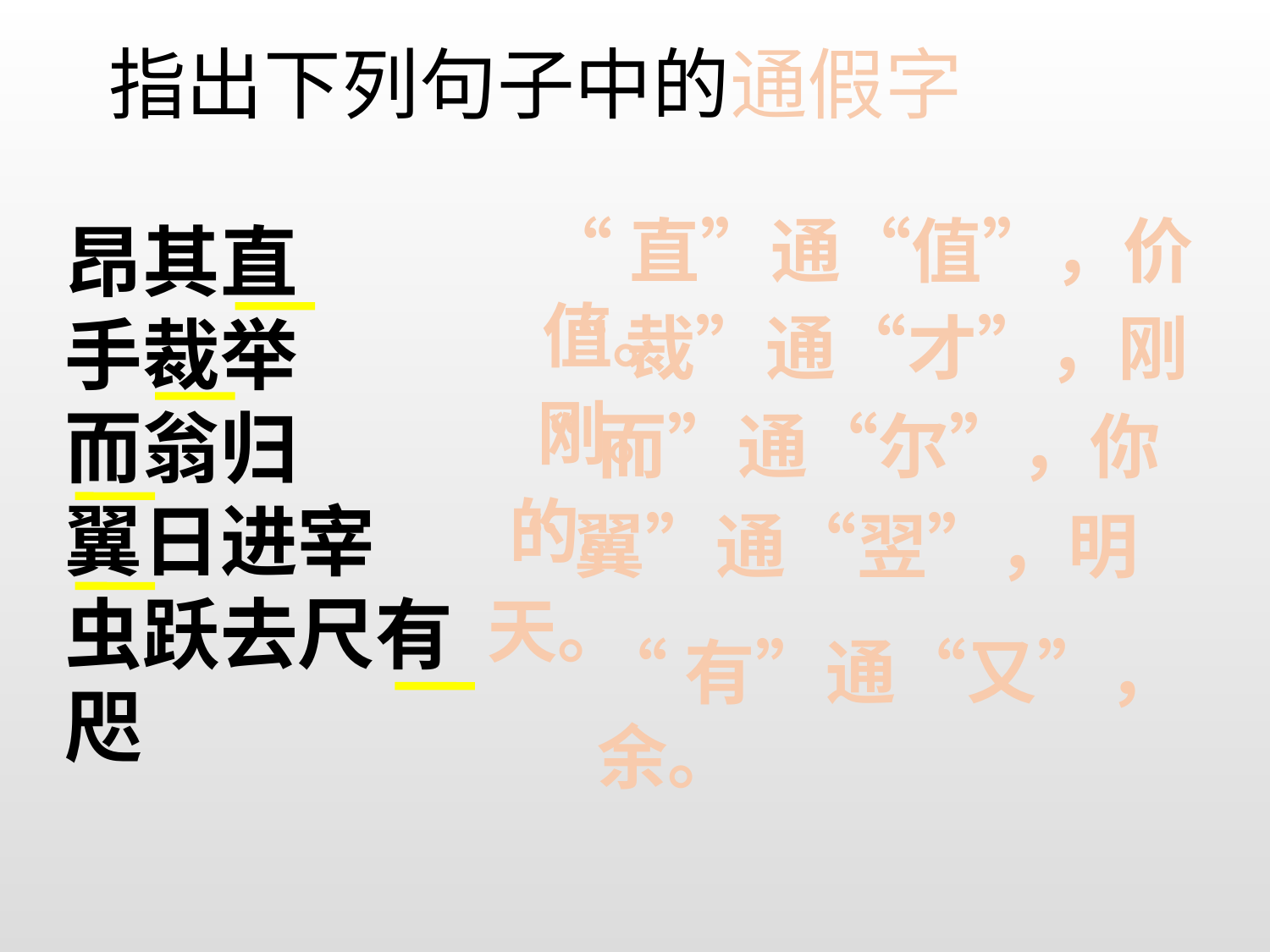

指出下列句子中的通假字
“直”通“值”，价值。
昂其直
手裁举
而翁归
翼日进宰
虫跃去尺有咫
“裁”通“才”，刚刚。

“而”通“尔”，你的。

“翼”通“翌”，明天。

“有”通“又”，余。